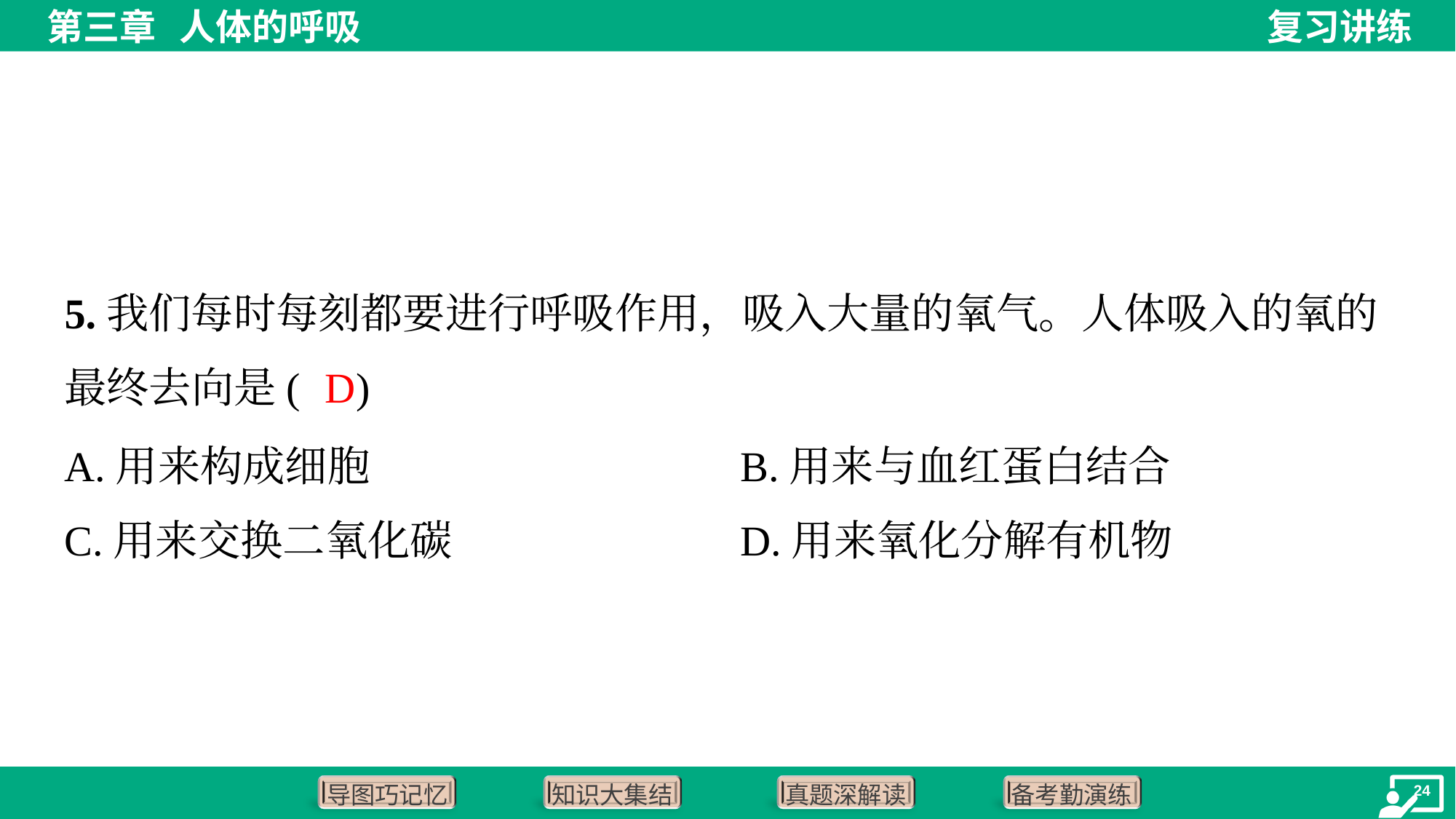

5.我们每时每刻都要进行呼吸作用，吸入大量的氧气。人体吸入的氧的
最终去向是(     )
D
A.用来构成细胞	B.用来与血红蛋白结合
C.用来交换二氧化碳	D.用来氧化分解有机物